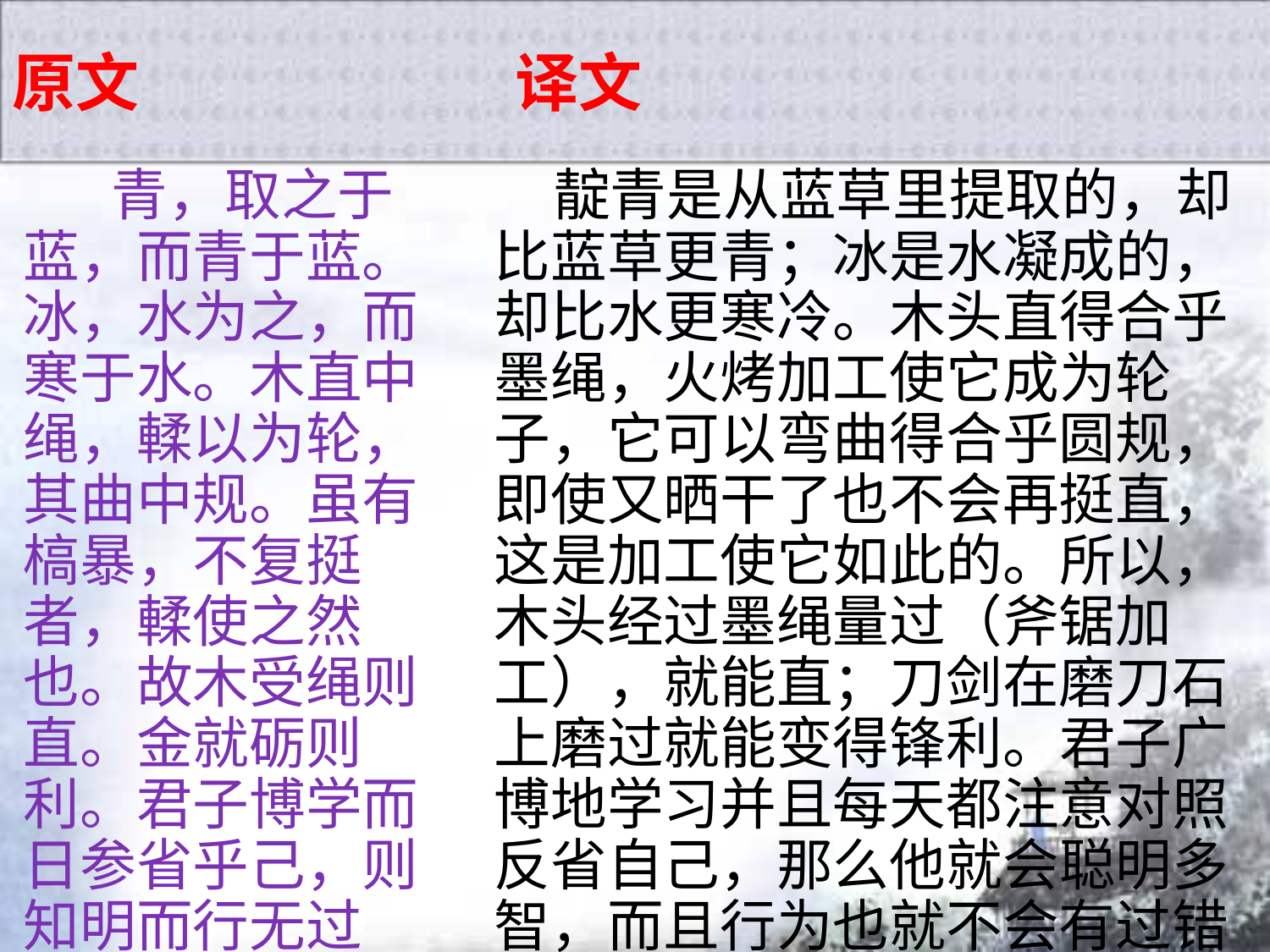

原文
译文
       青，取之于蓝，而青于蓝。冰，水为之，而寒于水。木直中绳，輮以为轮，其曲中规。虽有槁暴，不复挺者，輮使之然也。故木受绳则直。金就砺则利。君子博学而日参省乎己，则知明而行无过矣。
    靛青是从蓝草里提取的，却比蓝草更青；冰是水凝成的，却比水更寒冷。木头直得合乎墨绳，火烤加工使它成为轮子，它可以弯曲得合乎圆规，即使又晒干了也不会再挺直，这是加工使它如此的。所以，木头经过墨绳量过（斧锯加工），就能直；刀剑在磨刀石上磨过就能变得锋利。君子广博地学习并且每天都注意对照反省自己，那么他就会聪明多智，而且行为也就不会有过错了。